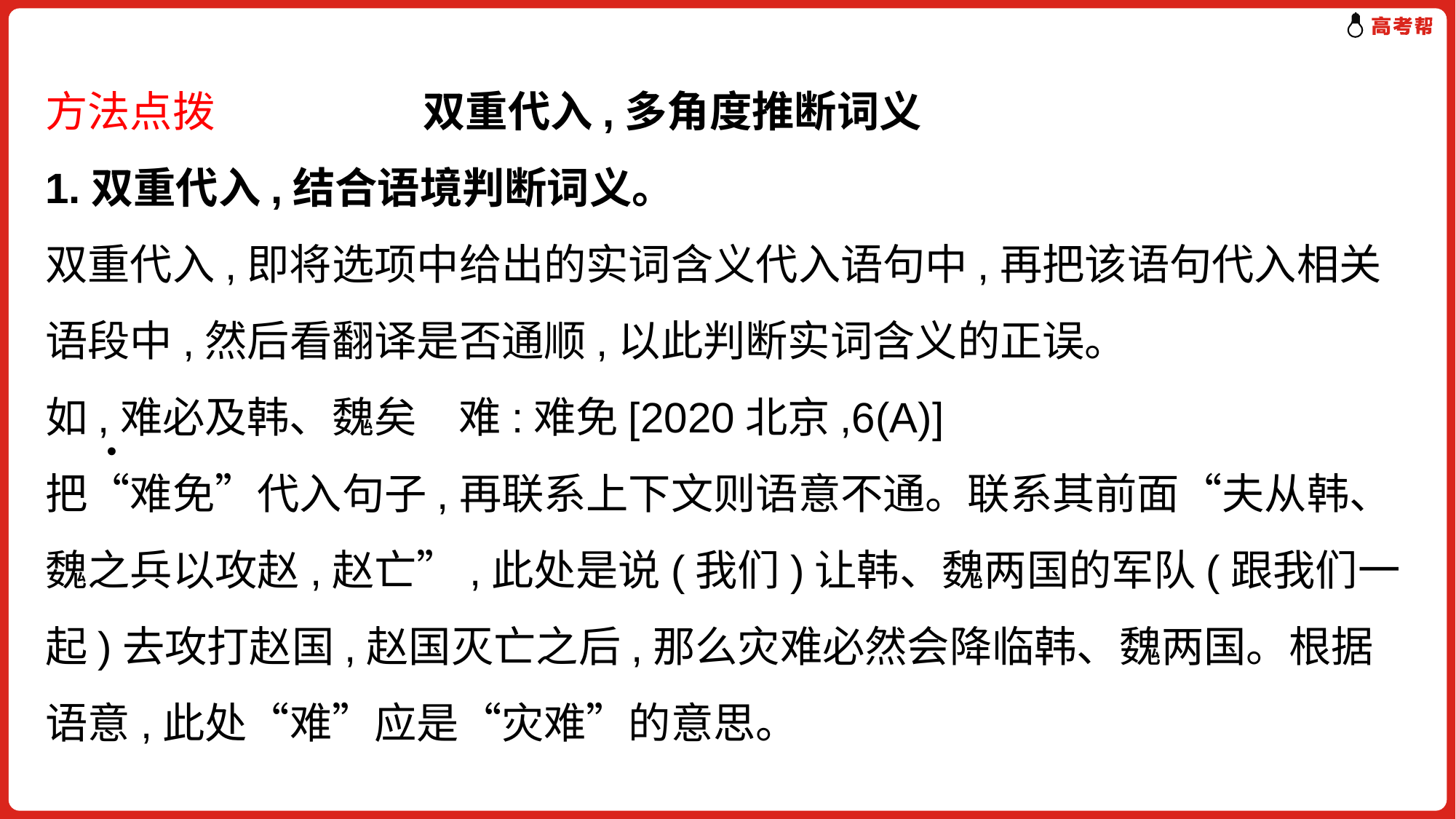

方法点拨                      双重代入,多角度推断词义
1.双重代入,结合语境判断词义。
双重代入,即将选项中给出的实词含义代入语句中,再把该语句代入相关语段中,然后看翻译是否通顺,以此判断实词含义的正误。
如,难必及韩、魏矣　难:难免[2020北京,6(A)]
把“难免”代入句子,再联系上下文则语意不通。联系其前面“夫从韩、魏之兵以攻赵,赵亡”,此处是说(我们)让韩、魏两国的军队(跟我们一起)去攻打赵国,赵国灭亡之后,那么灾难必然会降临韩、魏两国。根据语意,此处“难”应是“灾难”的意思。
.